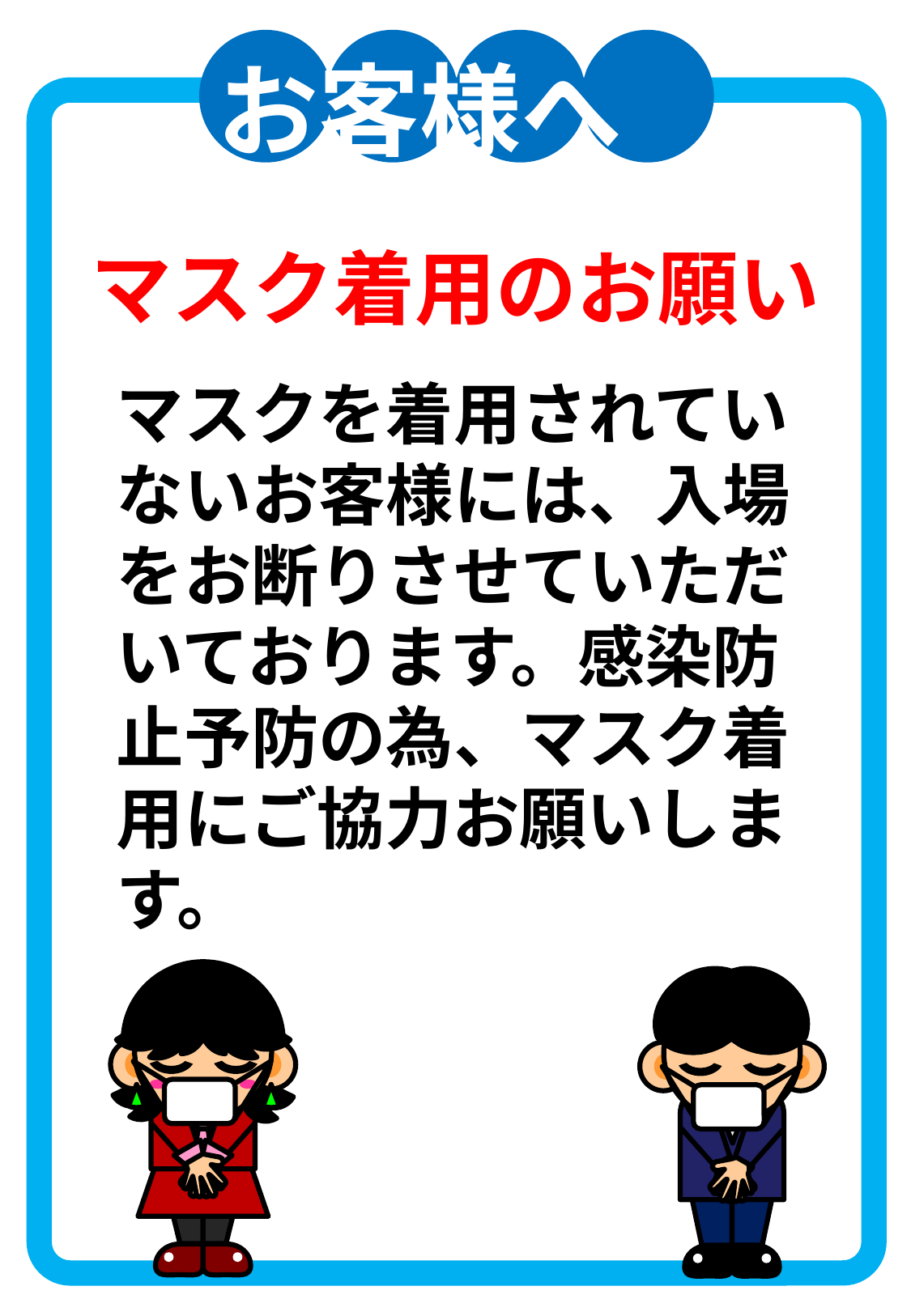

お客様へ

マスク着用のお願い
マスクを着用されていないお客様には、入場をお断りさせていただいております。感染防止予防の為、マスク着用にご協力お願いします。